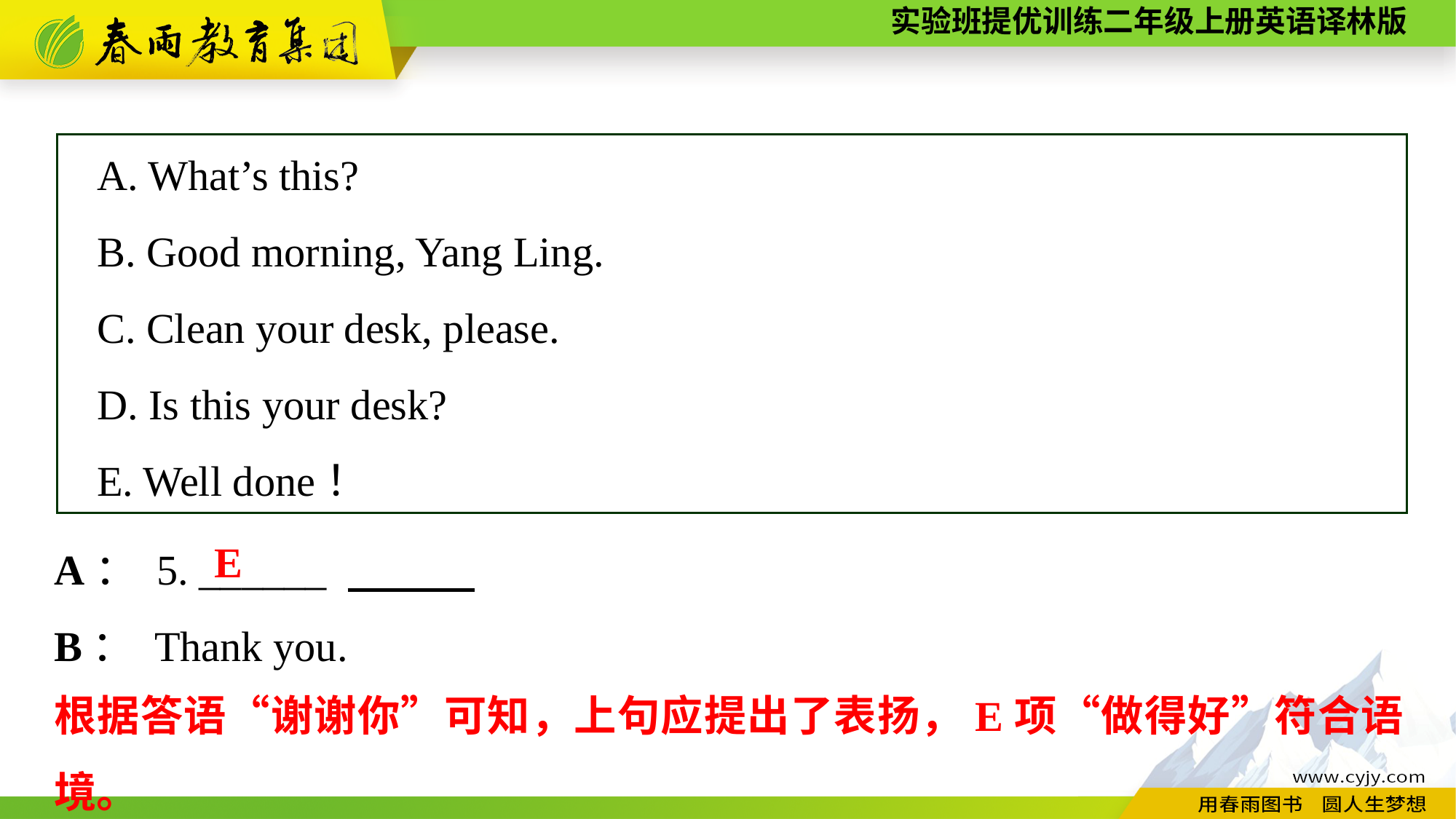

A. What’s this?
B. Good morning, Yang Ling.
C. Clean your desk, please.
D. Is this your desk?
E. Well done！

A： 5. ______
B： Thank you.
E
根据答语“谢谢你”可知，上句应提出了表扬，E项“做得好”符合语境。